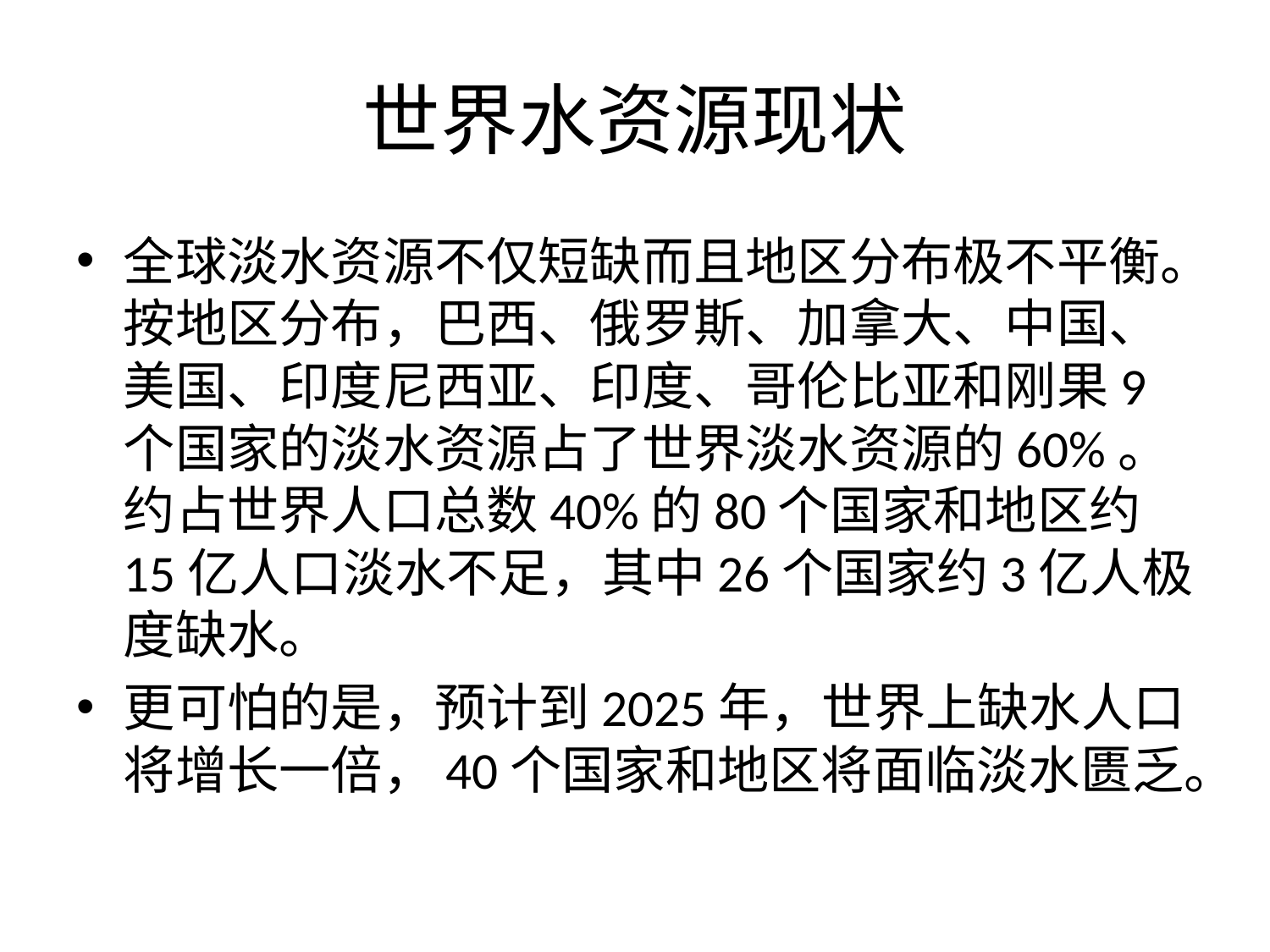

# 世界水资源现状
全球淡水资源不仅短缺而且地区分布极不平衡。按地区分布，巴西、俄罗斯、加拿大、中国、美国、印度尼西亚、印度、哥伦比亚和刚果9个国家的淡水资源占了世界淡水资源的60%。约占世界人口总数40%的80个国家和地区约15亿人口淡水不足，其中26个国家约3亿人极度缺水。
更可怕的是，预计到2025年，世界上缺水人口将增长一倍，40个国家和地区将面临淡水匮乏。